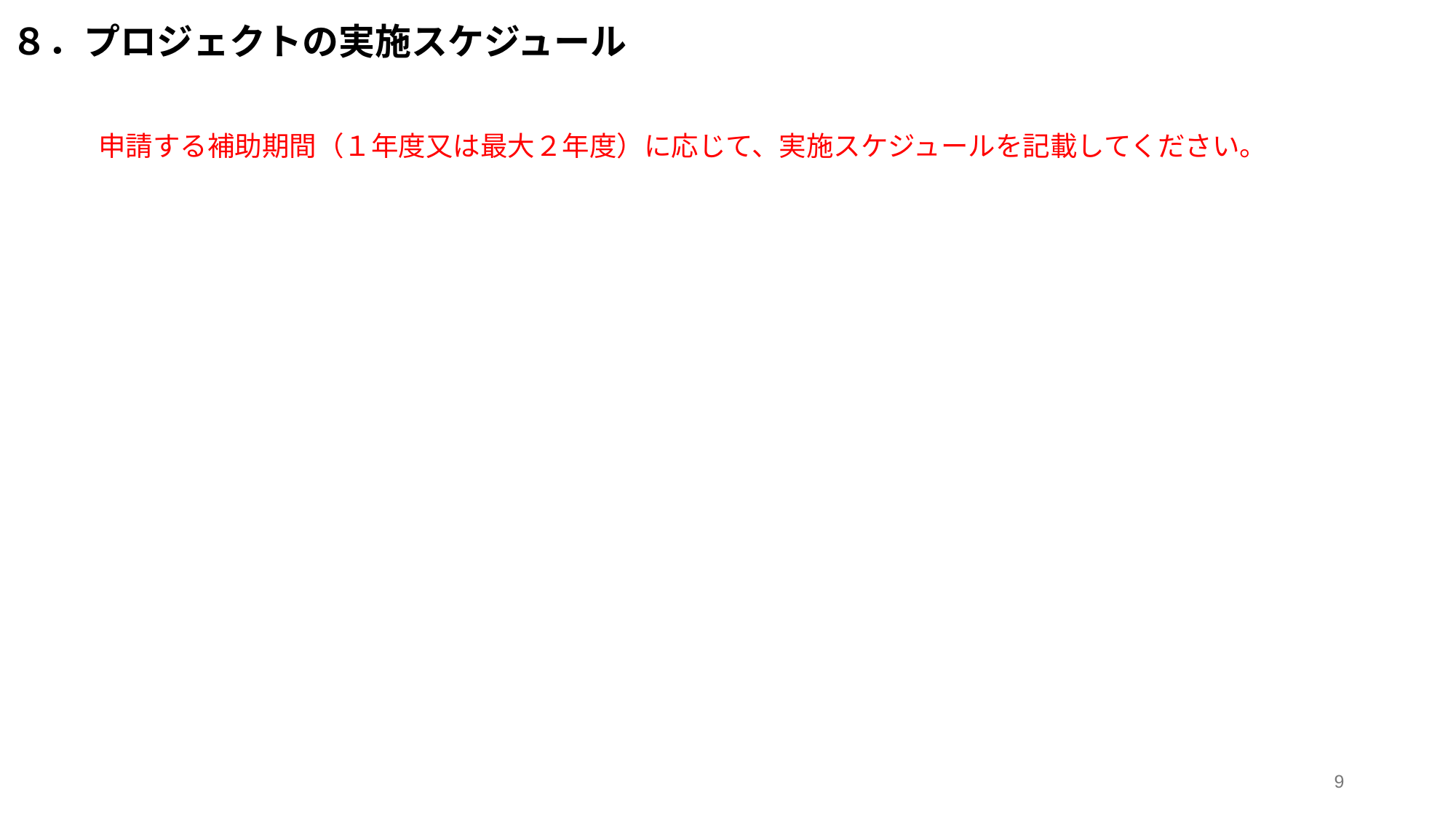

# ８．プロジェクトの実施スケジュール
申請する補助期間（１年度又は最大２年度）に応じて、実施スケジュールを記載してください。
9